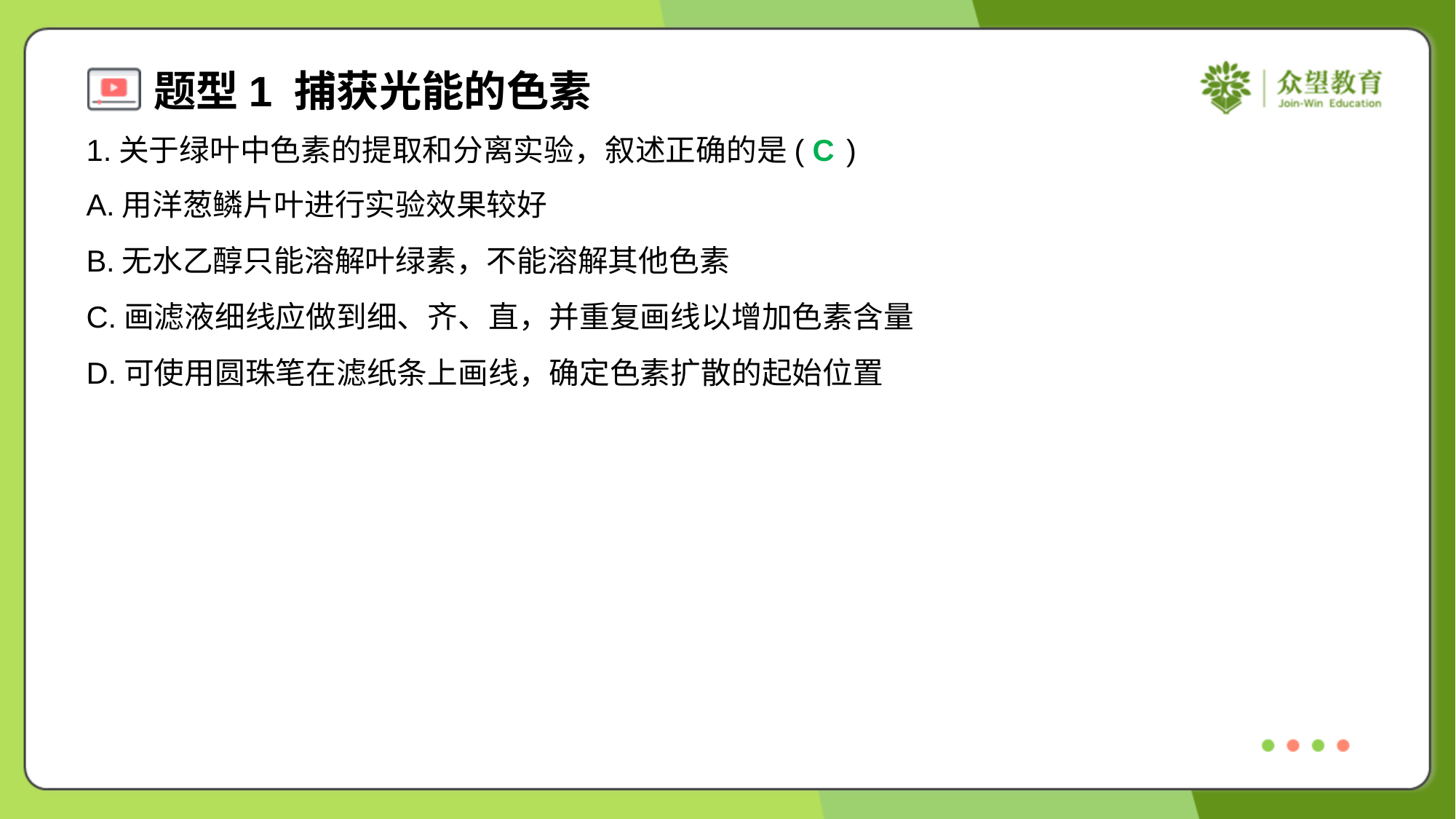

1.关于绿叶中色素的提取和分离实验，叙述正确的是(     )
C
A.用洋葱鳞片叶进行实验效果较好
B.无水乙醇只能溶解叶绿素，不能溶解其他色素
C.画滤液细线应做到细、齐、直，并重复画线以增加色素含量
D.可使用圆珠笔在滤纸条上画线，确定色素扩散的起始位置